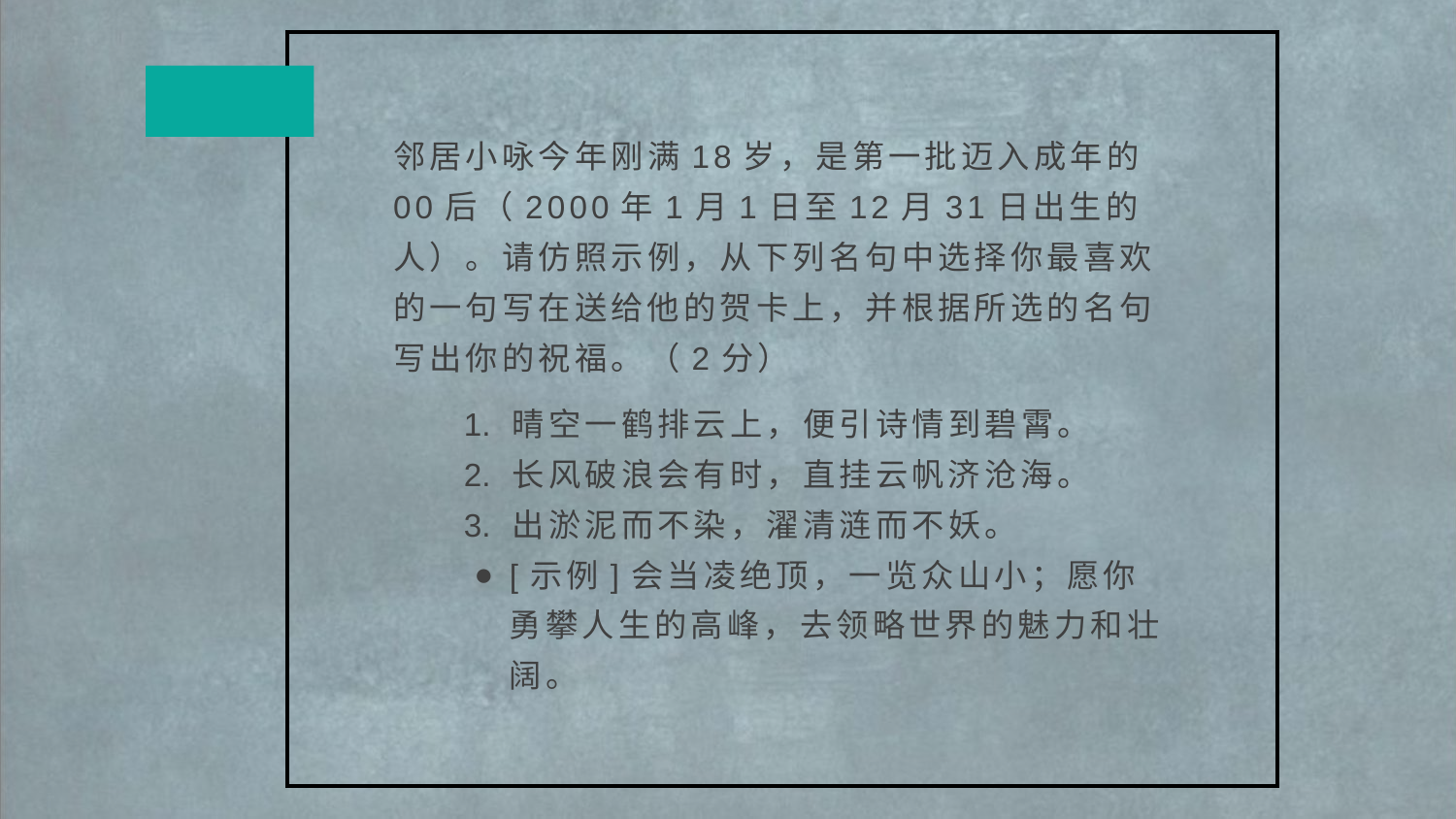

邻居小咏今年刚满18岁，是第一批迈入成年的00后（2000年1月1日至12月31日出生的人）。请仿照示例，从下列名句中选择你最喜欢的一句写在送给他的贺卡上，并根据所选的名句写出你的祝福。（2分）
晴空一鹤排云上，便引诗情到碧霄。
长风破浪会有时，直挂云帆济沧海。
出淤泥而不染，濯清涟而不妖。
[示例]会当凌绝顶，一览众山小；愿你勇攀人生的高峰，去领略世界的魅力和壮阔。